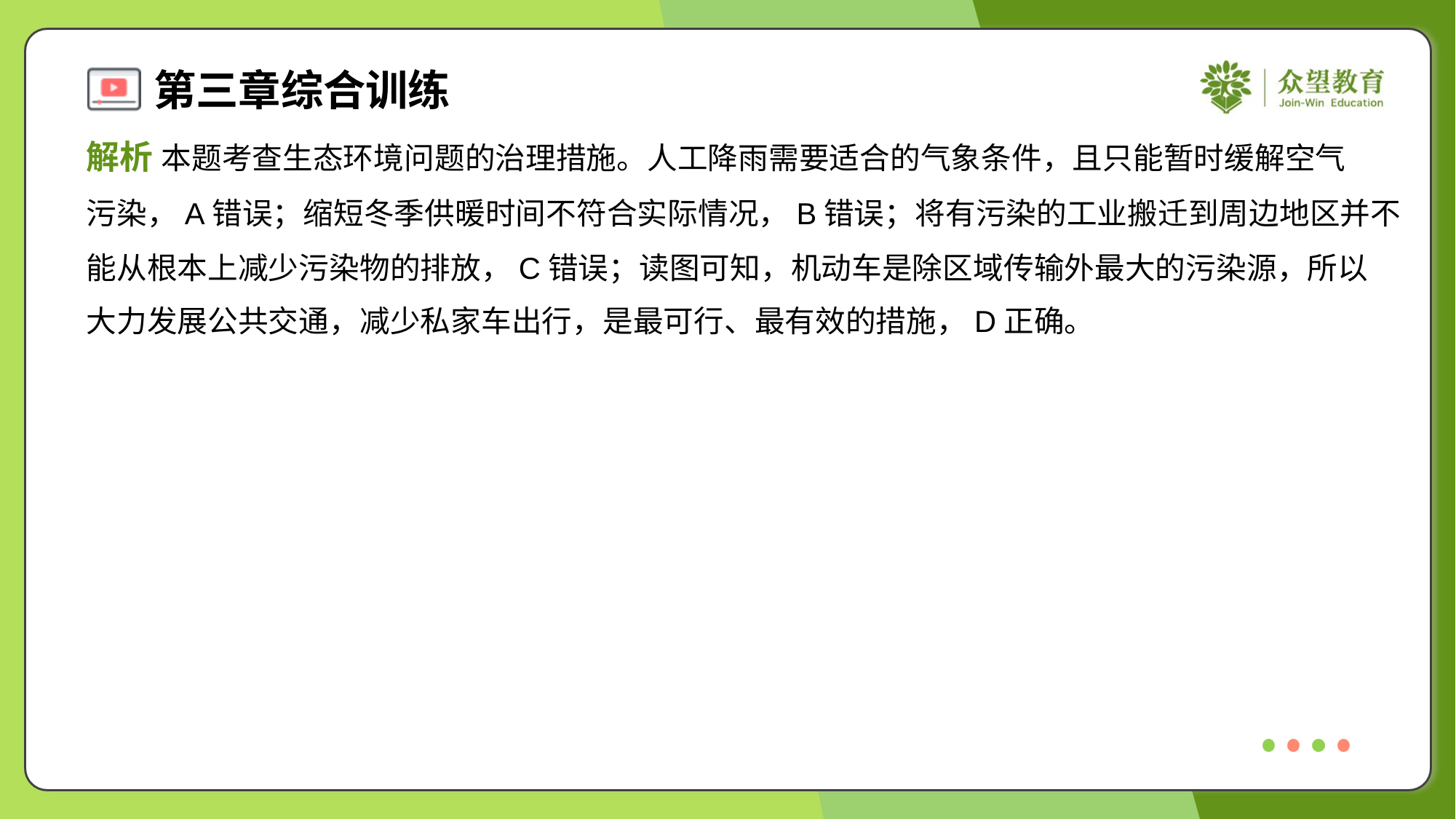

解析 本题考查生态环境问题的治理措施。人工降雨需要适合的气象条件，且只能暂时缓解空气
污染，A错误；缩短冬季供暖时间不符合实际情况，B错误；将有污染的工业搬迁到周边地区并不
能从根本上减少污染物的排放，C错误；读图可知，机动车是除区域传输外最大的污染源，所以
大力发展公共交通，减少私家车出行，是最可行、最有效的措施，D正确。